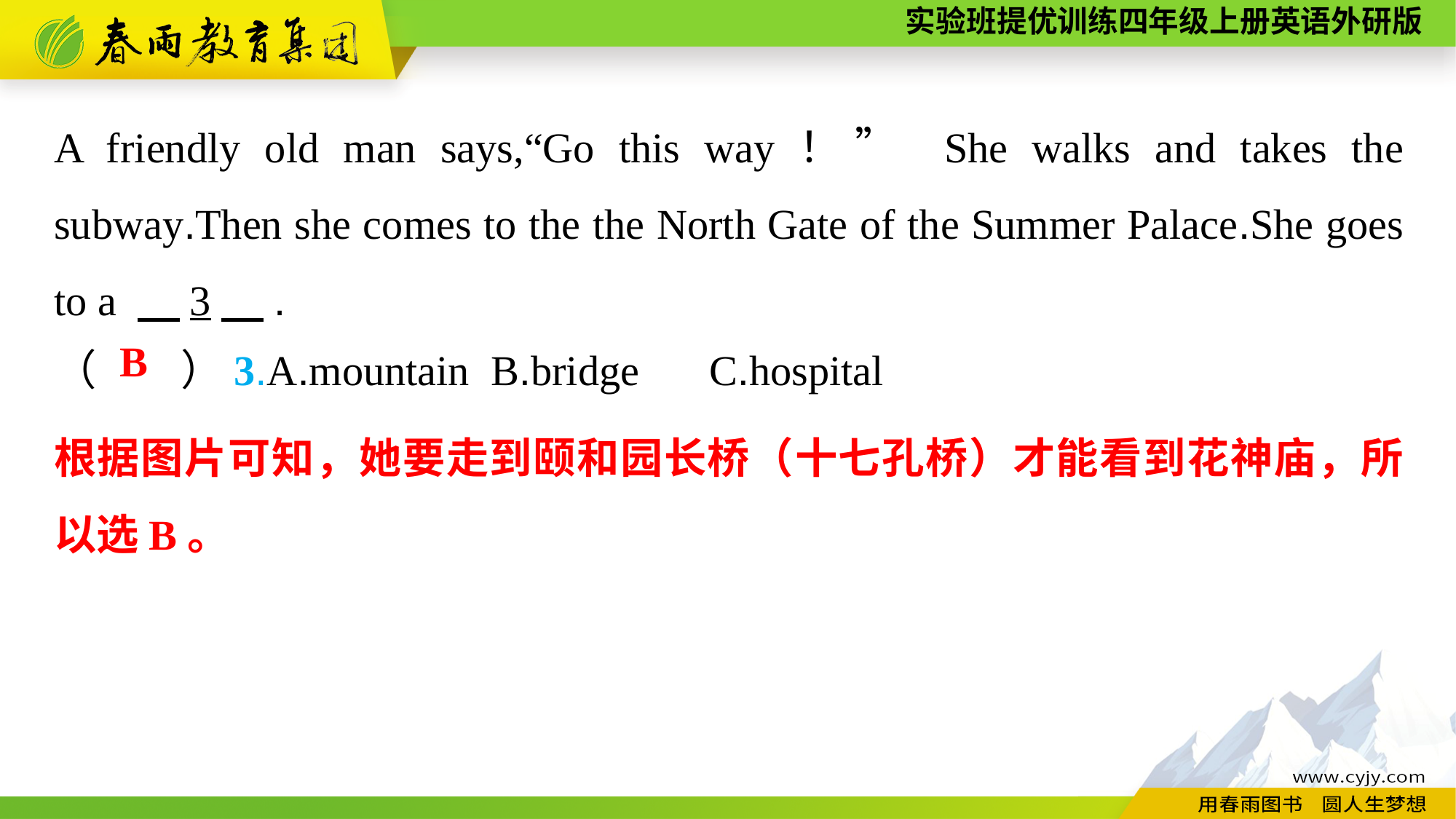

A friendly old man says,“Go this way！” She walks and takes the subway.Then she comes to the the North Gate of the Summer Palace.She goes to a 　3　.
（　　）3.A.mountain	B.bridge	C.hospital

B
根据图片可知，她要走到颐和园长桥（十七孔桥）才能看到花神庙，所以选B。